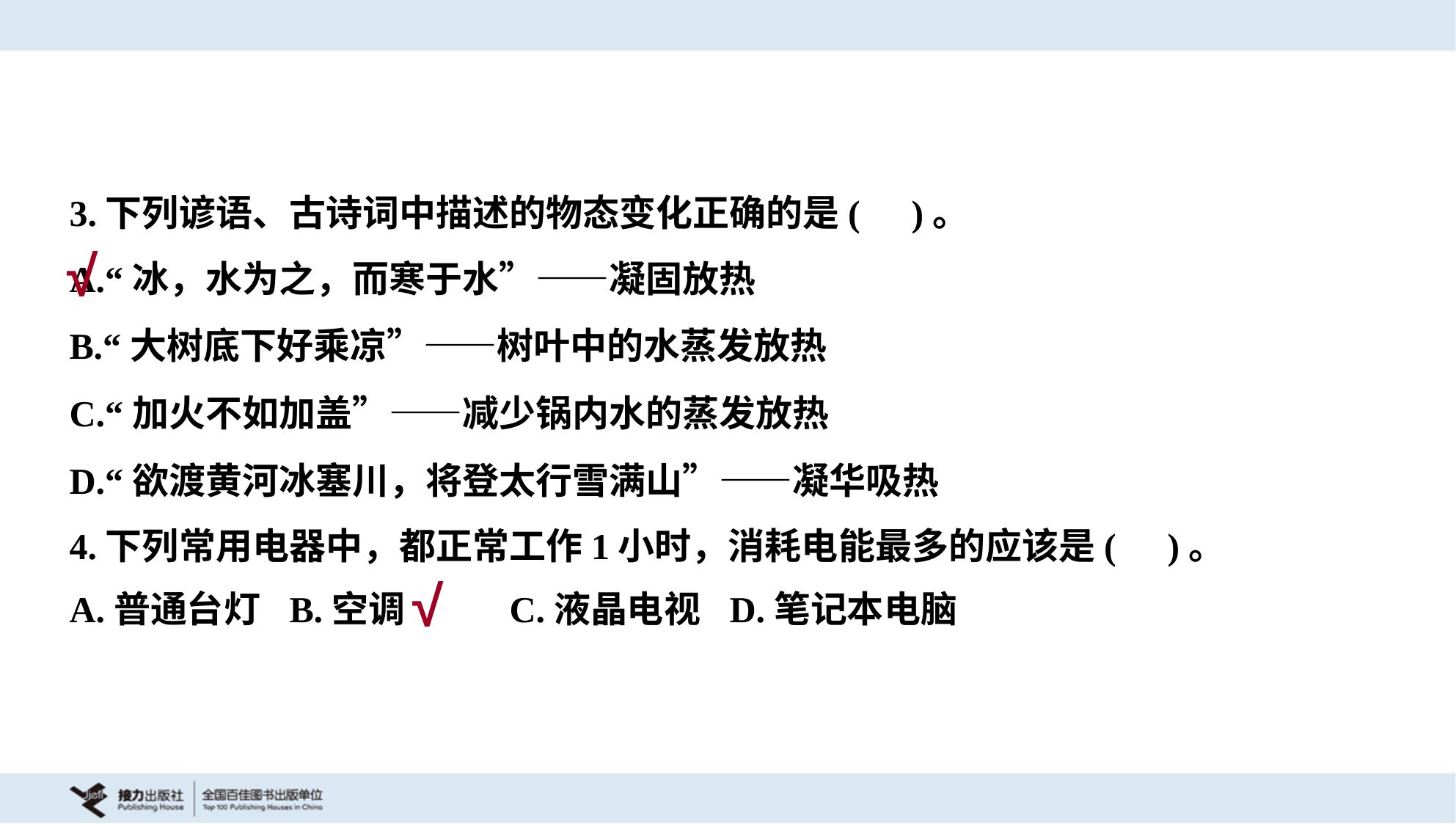

3.下列谚语、古诗词中描述的物态变化正确的是(     )。
A.“冰，水为之，而寒于水”——凝固放热
B.“大树底下好乘凉”——树叶中的水蒸发放热
C.“加火不如加盖”——减少锅内水的蒸发放热
D.“欲渡黄河冰塞川，将登太行雪满山”——凝华吸热
√
4.下列常用电器中，都正常工作1小时，消耗电能最多的应该是(     )。
A.普通台灯	B.空调	C.液晶电视	D.笔记本电脑
√